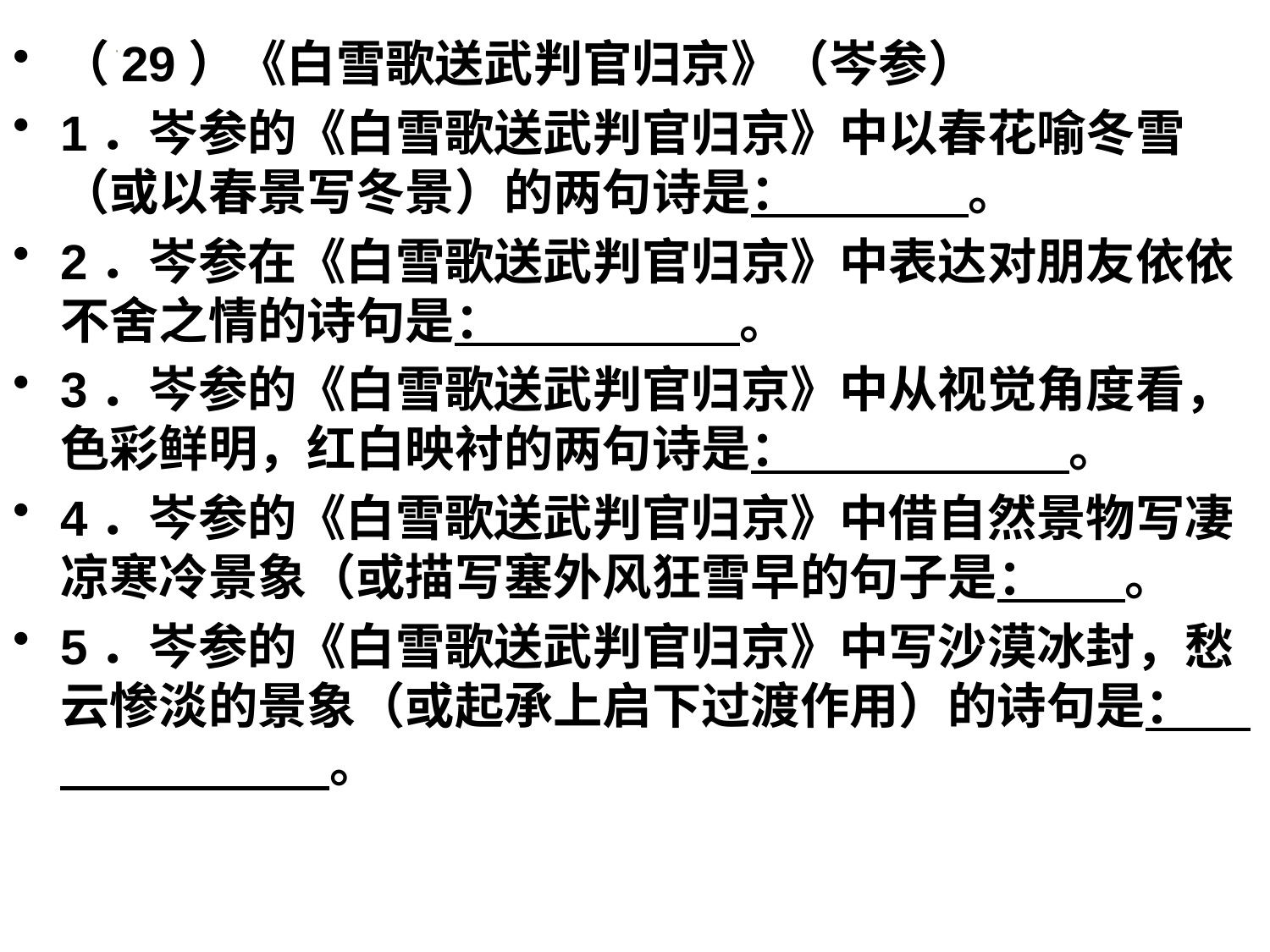

（29）《白雪歌送武判官归京》（岑参）
1．岑参的《白雪歌送武判官归京》中以春花喻冬雪（或以春景写冬景）的两句诗是：               。
2．岑参在《白雪歌送武判官归京》中表达对朋友依依不舍之情的诗句是：                     。
3．岑参的《白雪歌送武判官归京》中从视觉角度看，色彩鲜明，红白映衬的两句诗是：                        。
4．岑参的《白雪歌送武判官归京》中借自然景物写凄凉寒冷景象（或描写塞外风狂雪早的句子是：       。
5．岑参的《白雪歌送武判官归京》中写沙漠冰封，愁云惨淡的景象（或起承上启下过渡作用）的诗句是：                              。
#